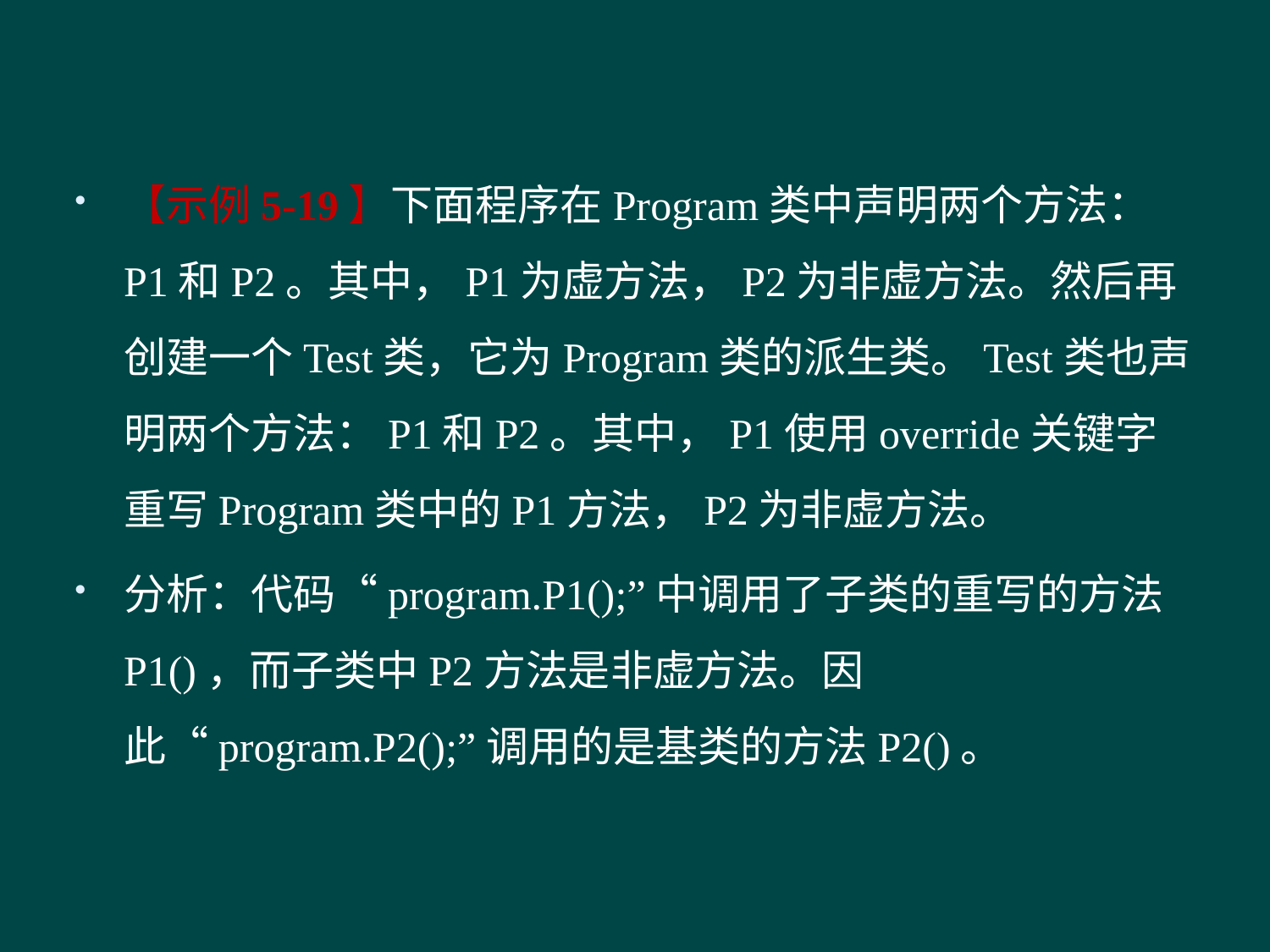

#
【示例5-19】下面程序在Program类中声明两个方法：P1和P2。其中，P1为虚方法，P2为非虚方法。然后再创建一个Test类，它为Program类的派生类。Test类也声明两个方法：P1和P2。其中，P1使用override关键字重写Program类中的P1方法，P2为非虚方法。
分析：代码“program.P1();”中调用了子类的重写的方法P1()，而子类中P2方法是非虚方法。因此“program.P2();”调用的是基类的方法P2()。